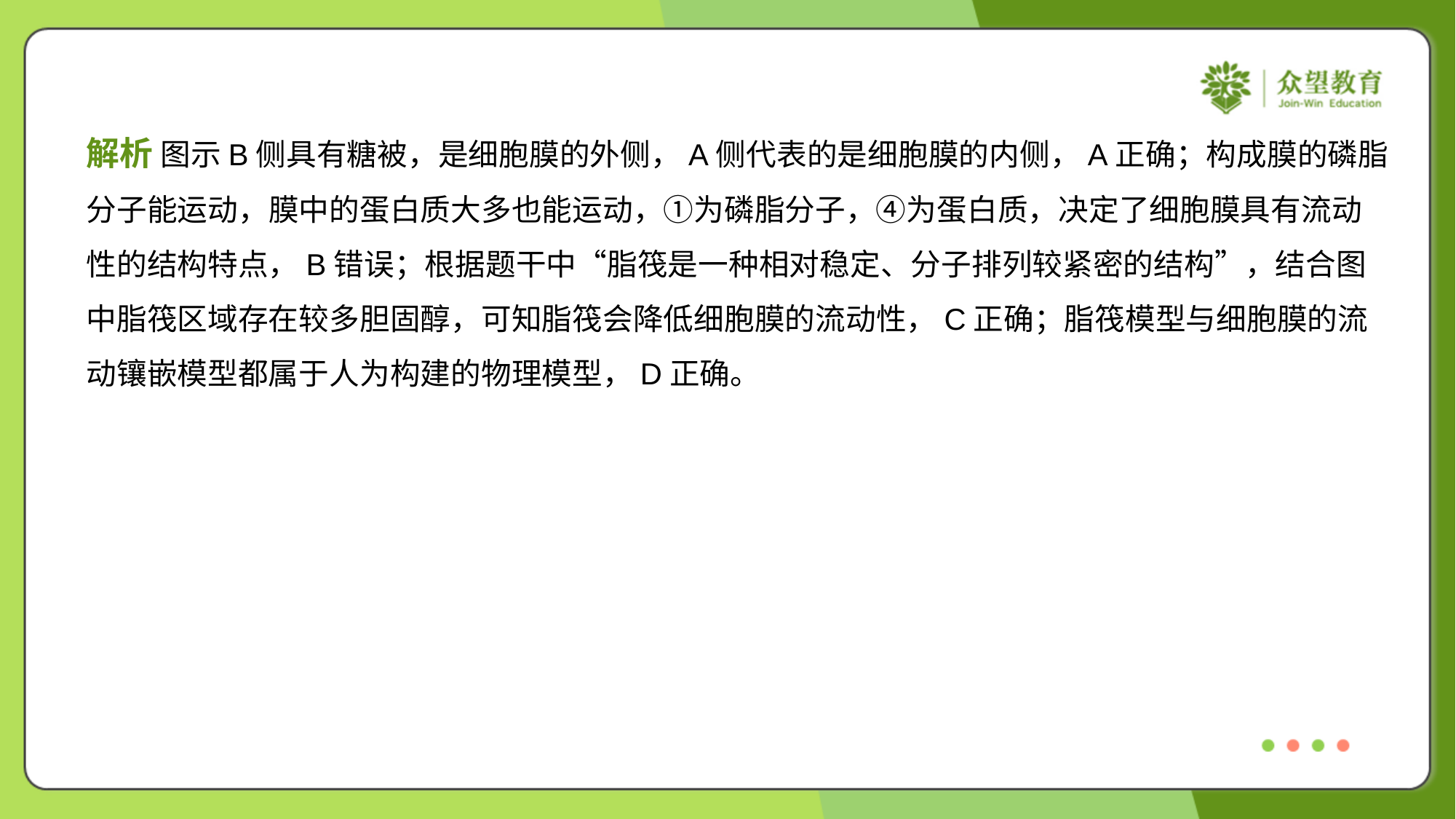

解析 图示B侧具有糖被，是细胞膜的外侧，A侧代表的是细胞膜的内侧，A正确；构成膜的磷脂
分子能运动，膜中的蛋白质大多也能运动，①为磷脂分子，④为蛋白质，决定了细胞膜具有流动
性的结构特点，B错误；根据题干中“脂筏是一种相对稳定、分子排列较紧密的结构”，结合图
中脂筏区域存在较多胆固醇，可知脂筏会降低细胞膜的流动性，C正确；脂筏模型与细胞膜的流
动镶嵌模型都属于人为构建的物理模型，D正确。